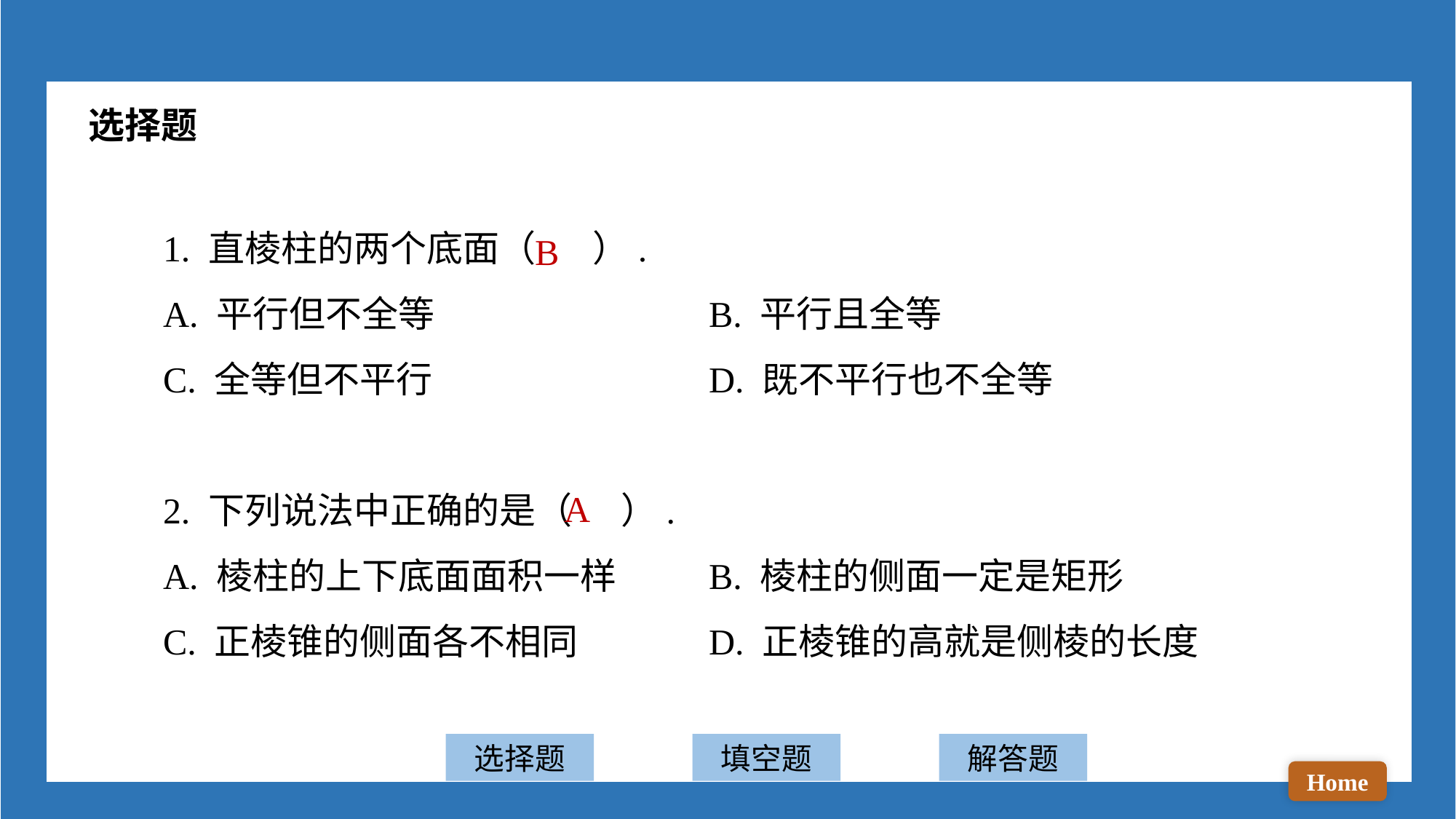

选择题
1. 直棱柱的两个底面（       ）.
A. 平行但不全等 			B. 平行且全等
C. 全等但不平行 			D. 既不平行也不全等

2. 下列说法中正确的是（      ）.
A. 棱柱的上下底面面积一样 	B. 棱柱的侧面一定是矩形
C. 正棱锥的侧面各不相同 		D. 正棱锥的高就是侧棱的长度
B
A